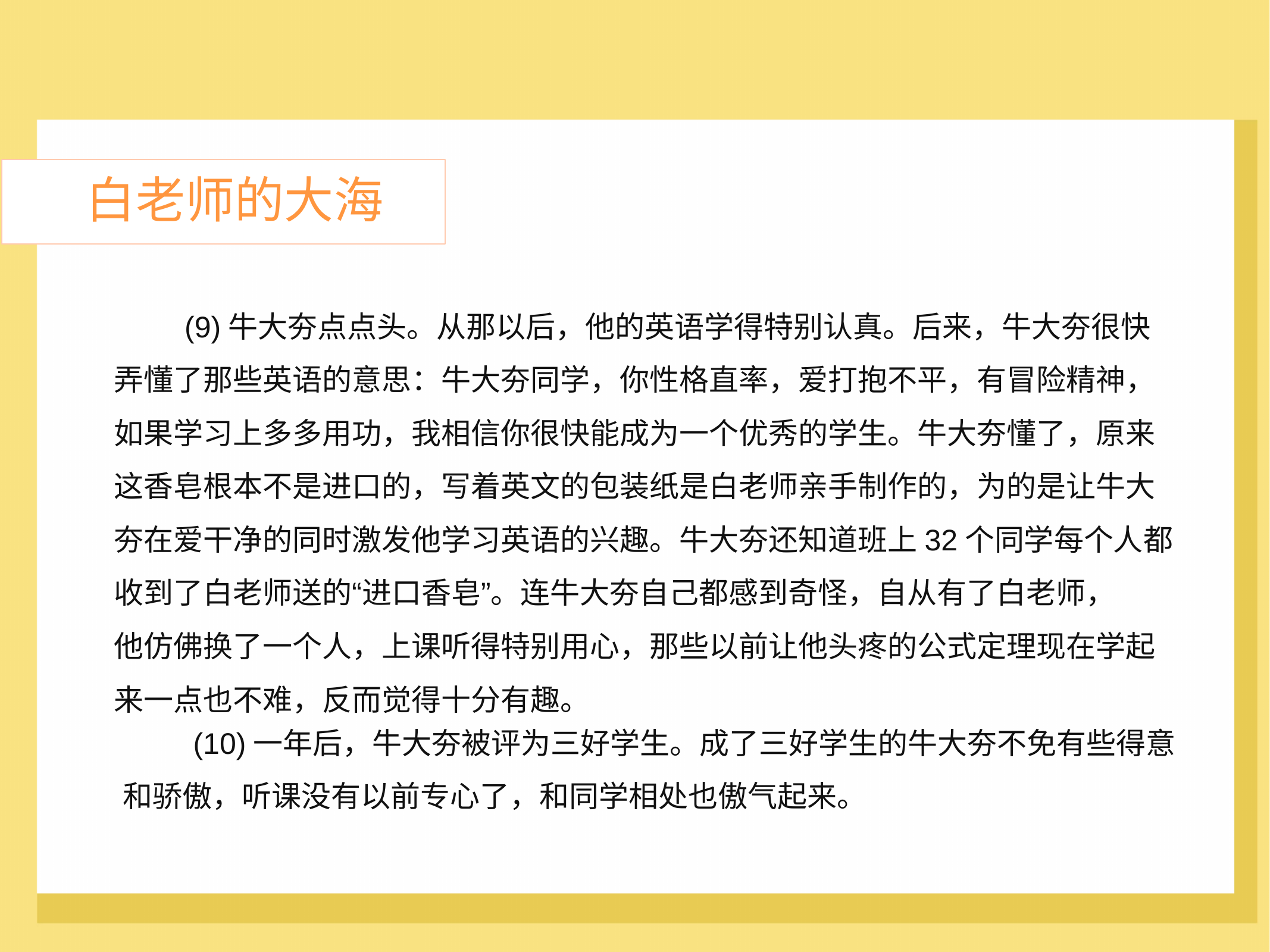

白老师的大海
	(9)牛大夯点点头。从那以后，他的英语学得特别认真。后来，牛大夯很快

弄懂了那些英语的意思：牛大夯同学，你性格直率，爱打抱不平，有冒险精神，

如果学习上多多用功，我相信你很快能成为一个优秀的学生。牛大夯懂了，原来

这香皂根本不是进口的，写着英文的包装纸是白老师亲手制作的，为的是让牛大

夯在爱干净的同时激发他学习英语的兴趣。牛大夯还知道班上32个同学每个人都

收到了白老师送的“进口香皂”。连牛大夯自己都感到奇怪，自从有了白老师，

他仿佛换了一个人，上课听得特别用心，那些以前让他头疼的公式定理现在学起

来一点也不难，反而觉得十分有趣。
(10)一年后，牛大夯被评为三好学生。成了三好学生的牛大夯不免有些得意
和骄傲，听课没有以前专心了，和同学相处也傲气起来。